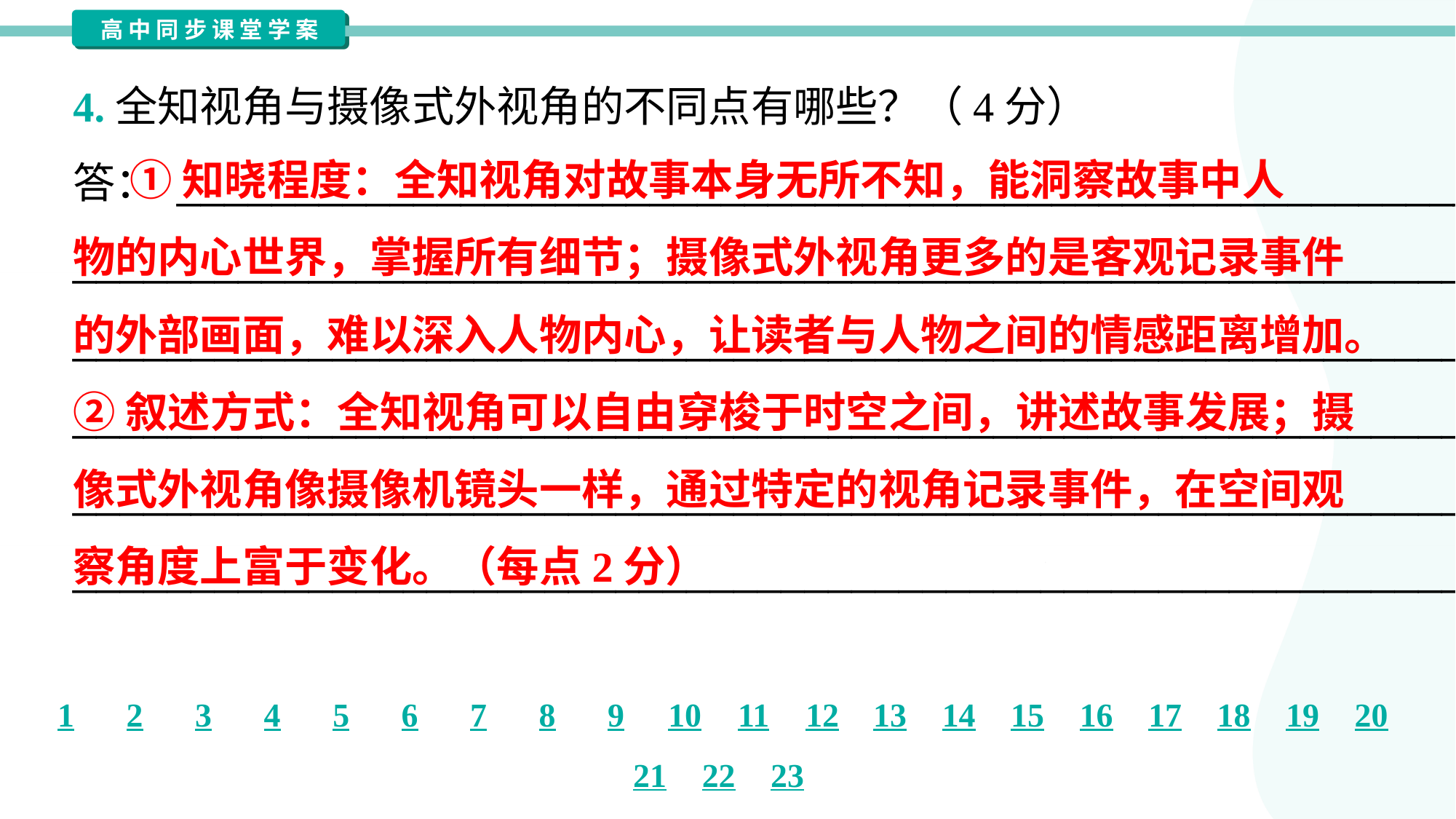

4.全知视角与摄像式外视角的不同点有哪些？（4分）
      ①知晓程度：全知视角对故事本身无所不知，能洞察故事中人
物的内心世界，掌握所有细节；摄像式外视角更多的是客观记录事件
的外部画面，难以深入人物内心，让读者与人物之间的情感距离增加。
②叙述方式：全知视角可以自由穿梭于时空之间，讲述故事发展；摄
像式外视角像摄像机镜头一样，通过特定的视角记录事件，在空间观
察角度上富于变化。（每点2分）
答： ________________________________________________________
_____________________________________________________________
_____________________________________________________________
_____________________________________________________________
_____________________________________________________________
_____________________________________________________________